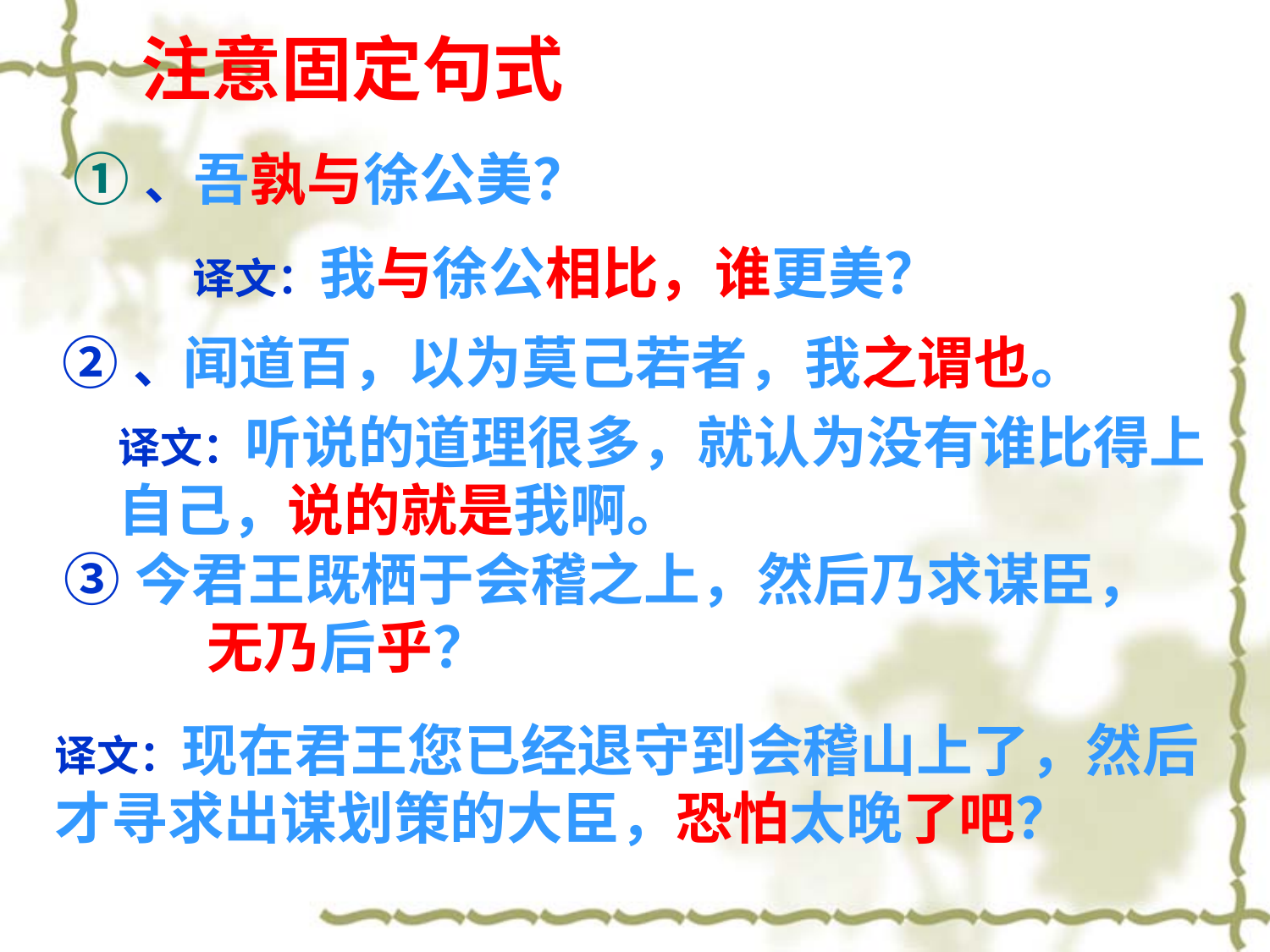

注意固定句式
① 、吾孰与徐公美？
译文：我与徐公相比，谁更美？
② 、闻道百，以为莫己若者，我之谓也。

译文：听说的道理很多，就认为没有谁比得上
自己，说的就是我啊。

③ 今君王既栖于会稽之上，然后乃求谋臣，
          无乃后乎？

译文：现在君王您已经退守到会稽山上了，然后
才寻求出谋划策的大臣，恐怕太晚了吧？